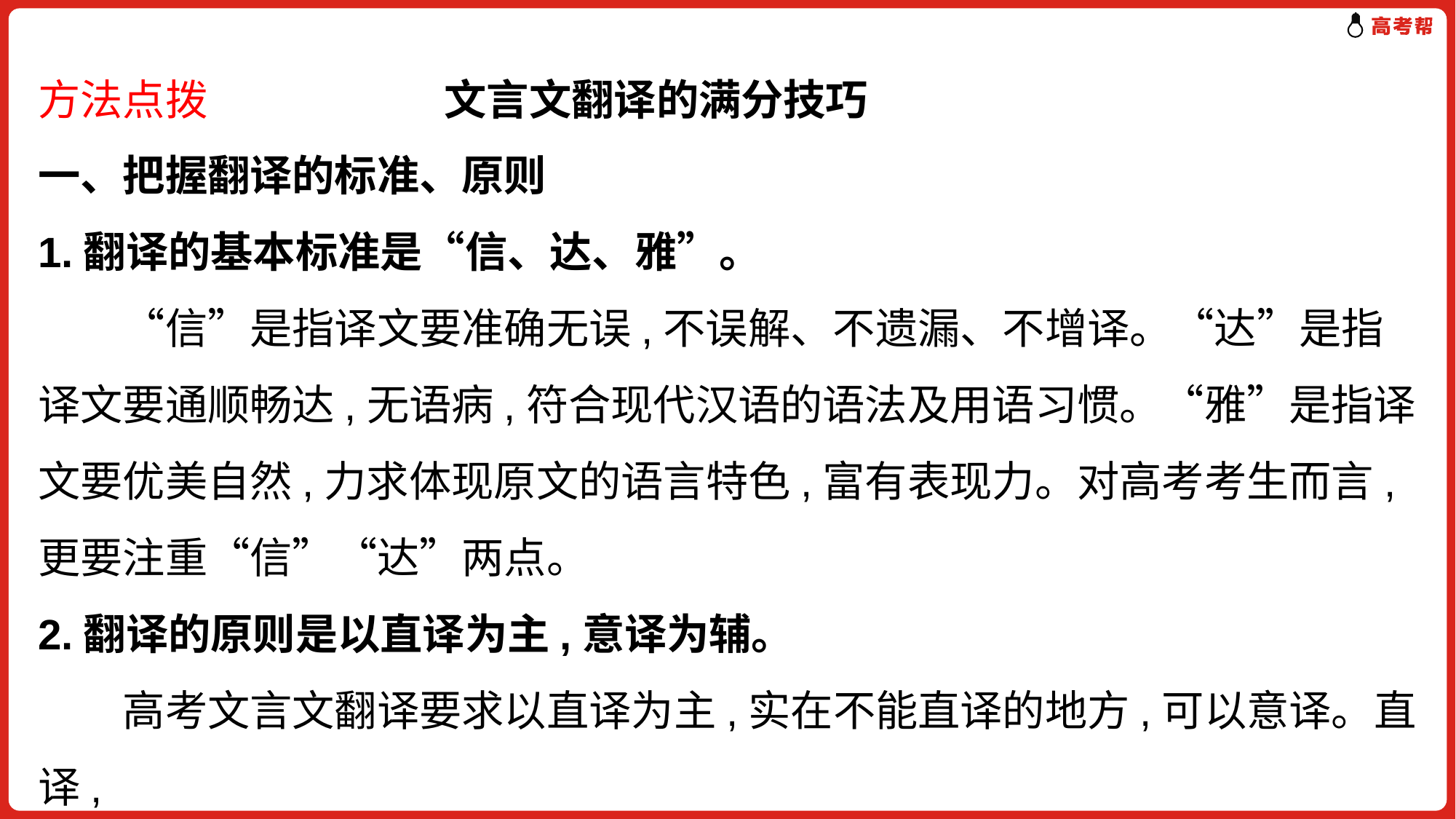

方法点拨                         文言文翻译的满分技巧
一、把握翻译的标准、原则
1.翻译的基本标准是“信、达、雅”。
　　“信”是指译文要准确无误,不误解、不遗漏、不增译。“达”是指译文要通顺畅达,无语病,符合现代汉语的语法及用语习惯。“雅”是指译文要优美自然,力求体现原文的语言特色,富有表现力。对高考考生而言,更要注重“信”“达”两点。
2.翻译的原则是以直译为主,意译为辅。
　　高考文言文翻译要求以直译为主,实在不能直译的地方,可以意译。直译,